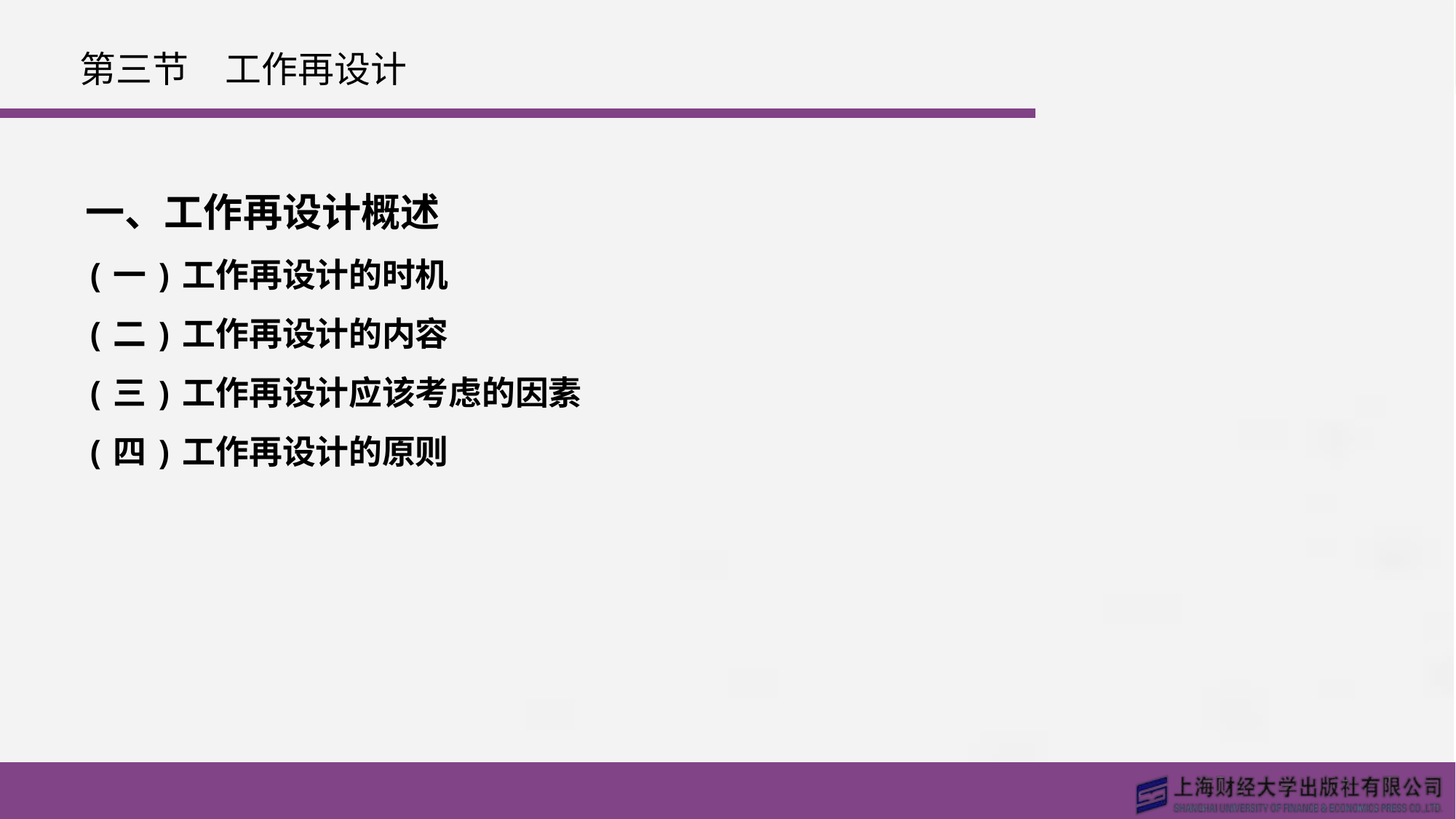

# 第三节　工作再设计
一、工作再设计概述
(一)工作再设计的时机
(二)工作再设计的内容
(三)工作再设计应该考虑的因素
(四)工作再设计的原则